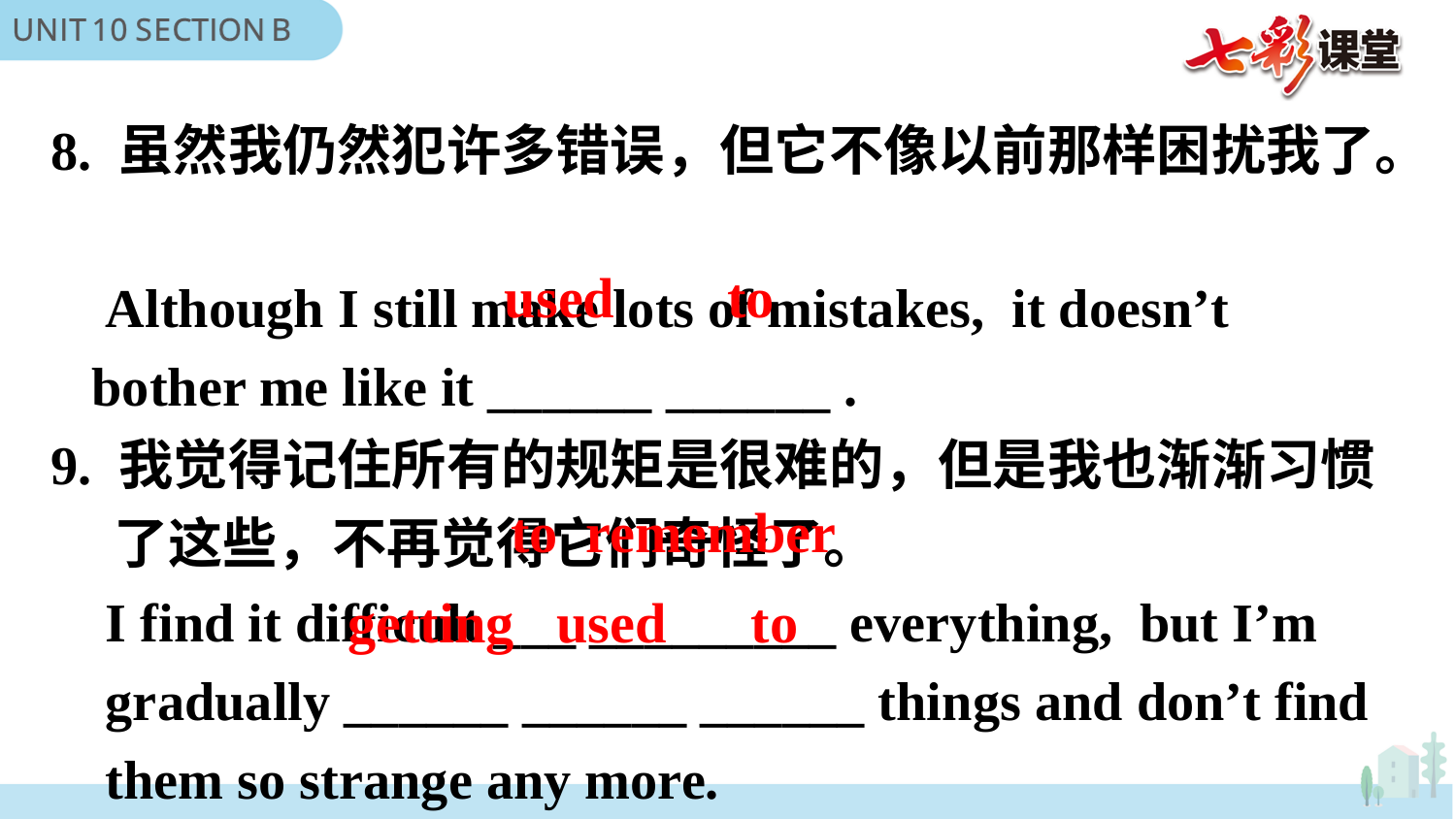

8. 虽然我仍然犯许多错误，但它不像以前那样困扰我了。
    Although I still make lots of mistakes,  it doesn’t
   bother me like it ______ ______ .
9. 我觉得记住所有的规矩是很难的，但是我也渐渐习惯
    了这些，不再觉得它们奇怪了。
    I find it difficult ___ _________ everything,  but I’m
    gradually ______ ______ ______ things and don’t find
    them so strange any more.
used        to
to  remember
getting   used      to